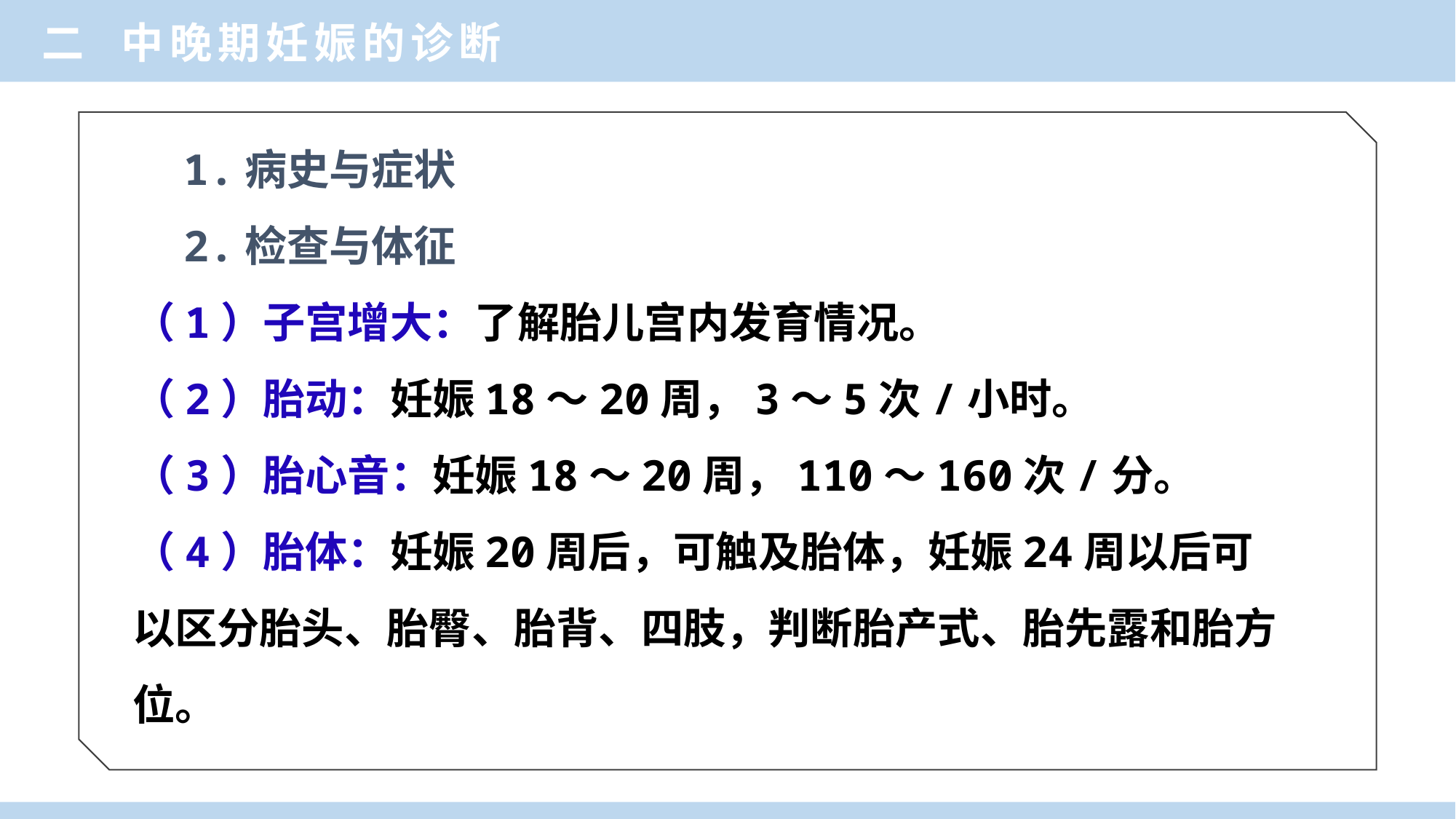

二  中晚期妊娠的诊断

  1.病史与症状
  2.检查与体征
（1）子宫增大：了解胎儿宫内发育情况。
（2）胎动：妊娠18～20周，3～5次/小时。
（3）胎心音：妊娠18～20周，110～160次/分。
（4）胎体：妊娠20周后，可触及胎体，妊娠24周以后可以区分胎头、胎臀、胎背、四肢，判断胎产式、胎先露和胎方位。